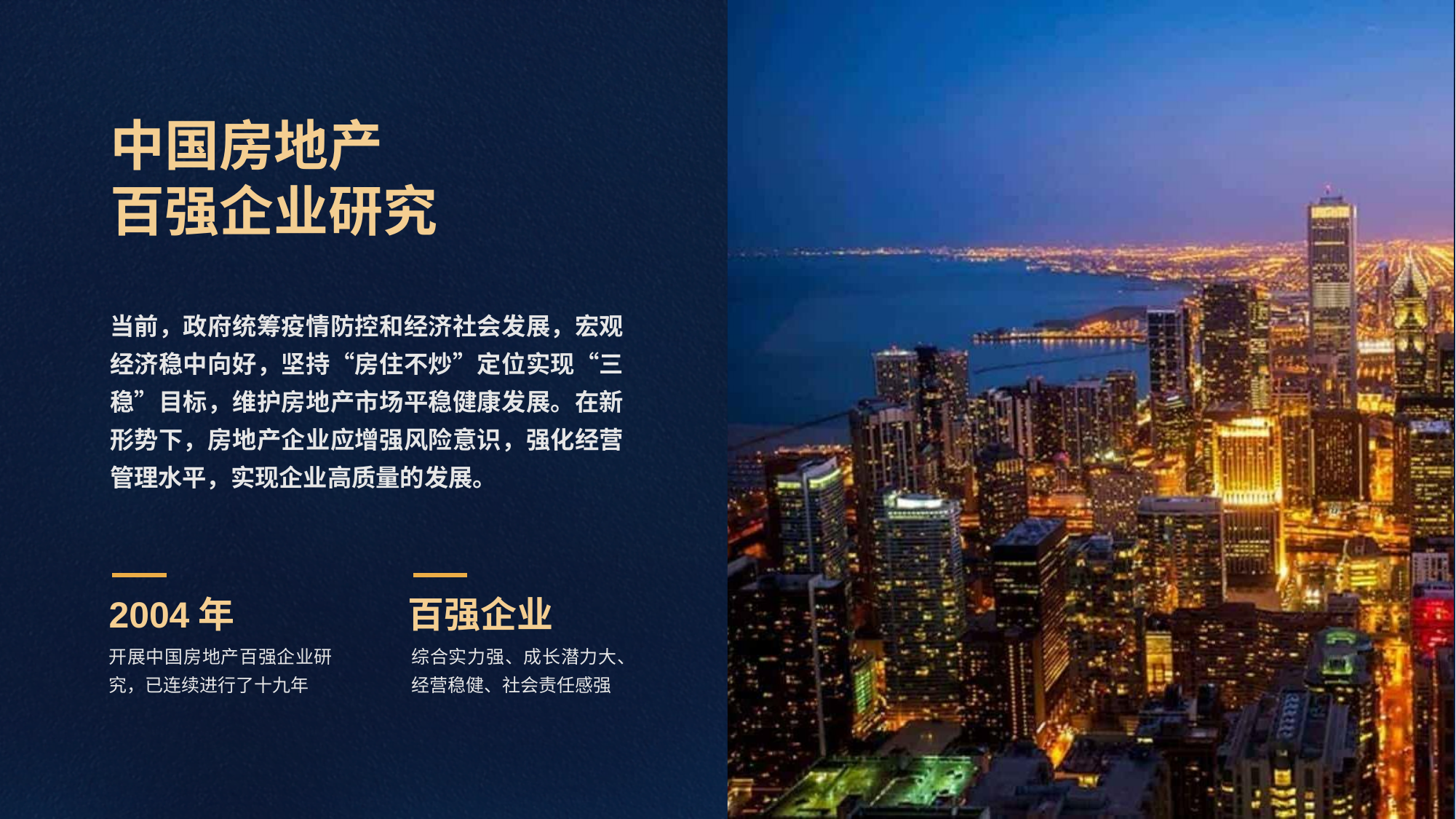

4
中国房地产
百强企业研究
当前，政府统筹疫情防控和经济社会发展，宏观经济稳中向好，坚持“房住不炒”定位实现“三稳”目标，维护房地产市场平稳健康发展。在新形势下，房地产企业应增强风险意识，强化经营管理水平，实现企业高质量的发展。
2004年
开展中国房地产百强企业研究，已连续进行了十九年
百强企业
综合实力强、成长潜力大、经营稳健、社会责任感强
COMPANY NAME